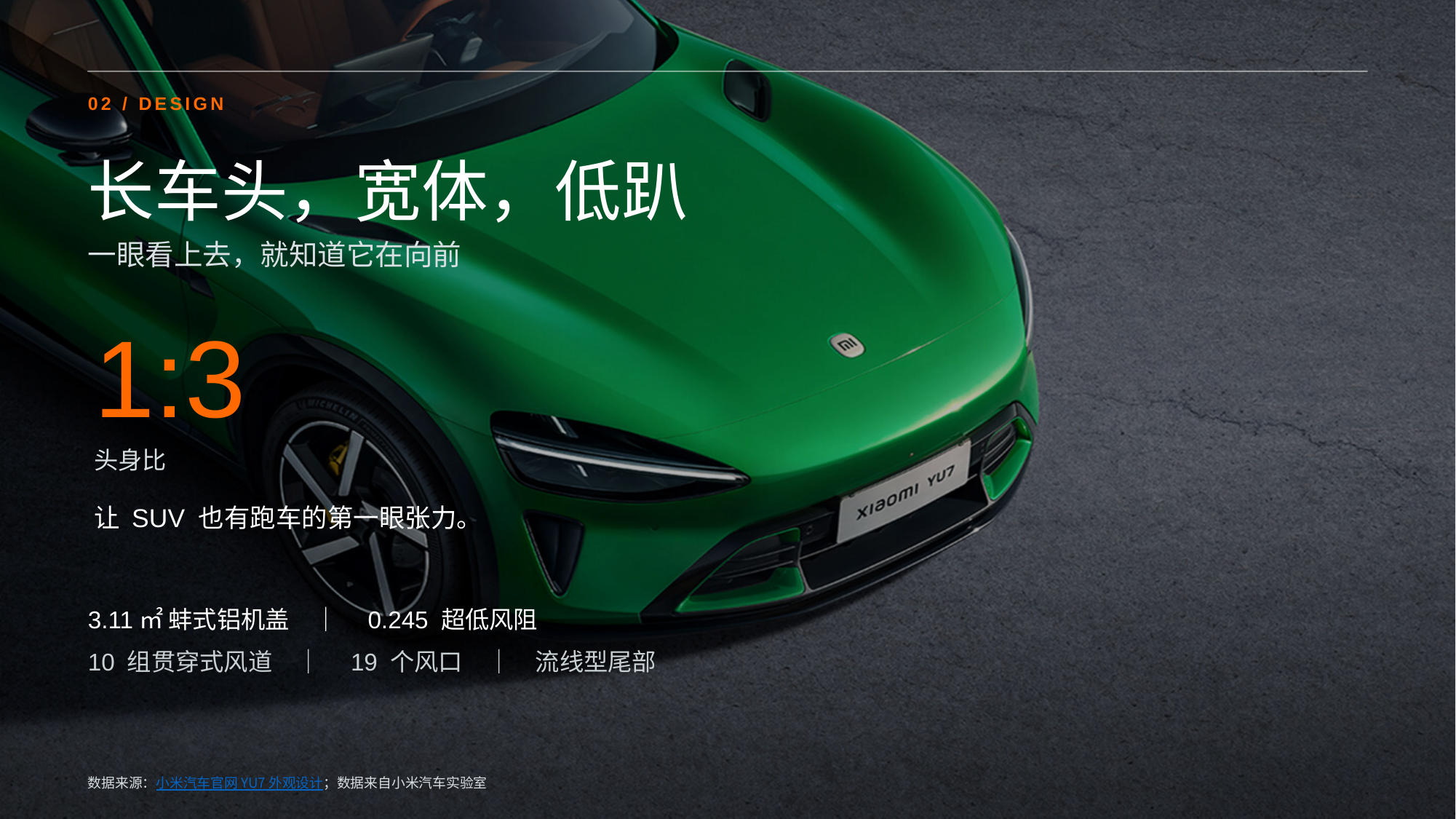

02 / DESIGN
长车头，宽体，低趴
一眼看上去，就知道它在向前
1:3
头身比
让 SUV 也有跑车的第一眼张力。
3.11㎡ 蚌式铝机盖　｜　0.245 超低风阻
10 组贯穿式风道　｜　19 个风口　｜　流线型尾部
数据来源：小米汽车官网 YU7 外观设计；数据来自小米汽车实验室